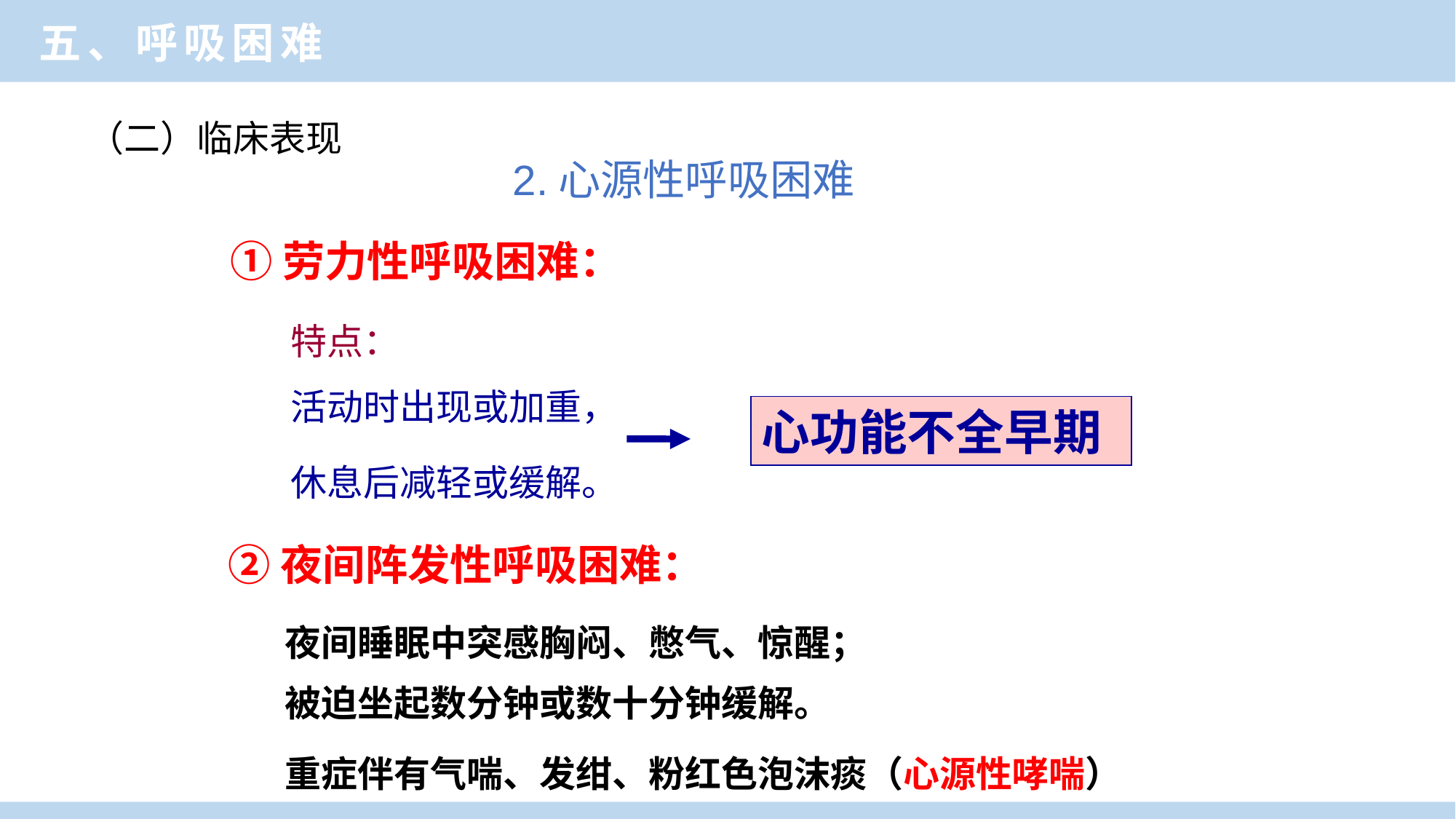

临床医学概论
五、呼吸困难

（二）临床表现
 2.心源性呼吸困难
①劳力性呼吸困难：
特点：
活动时出现或加重，
休息后减轻或缓解。

心功能不全早期

②夜间阵发性呼吸困难：
夜间睡眠中突感胸闷、憋气、惊醒；
被迫坐起数分钟或数十分钟缓解。
重症伴有气喘、发绀、粉红色泡沫痰（心源性哮喘）